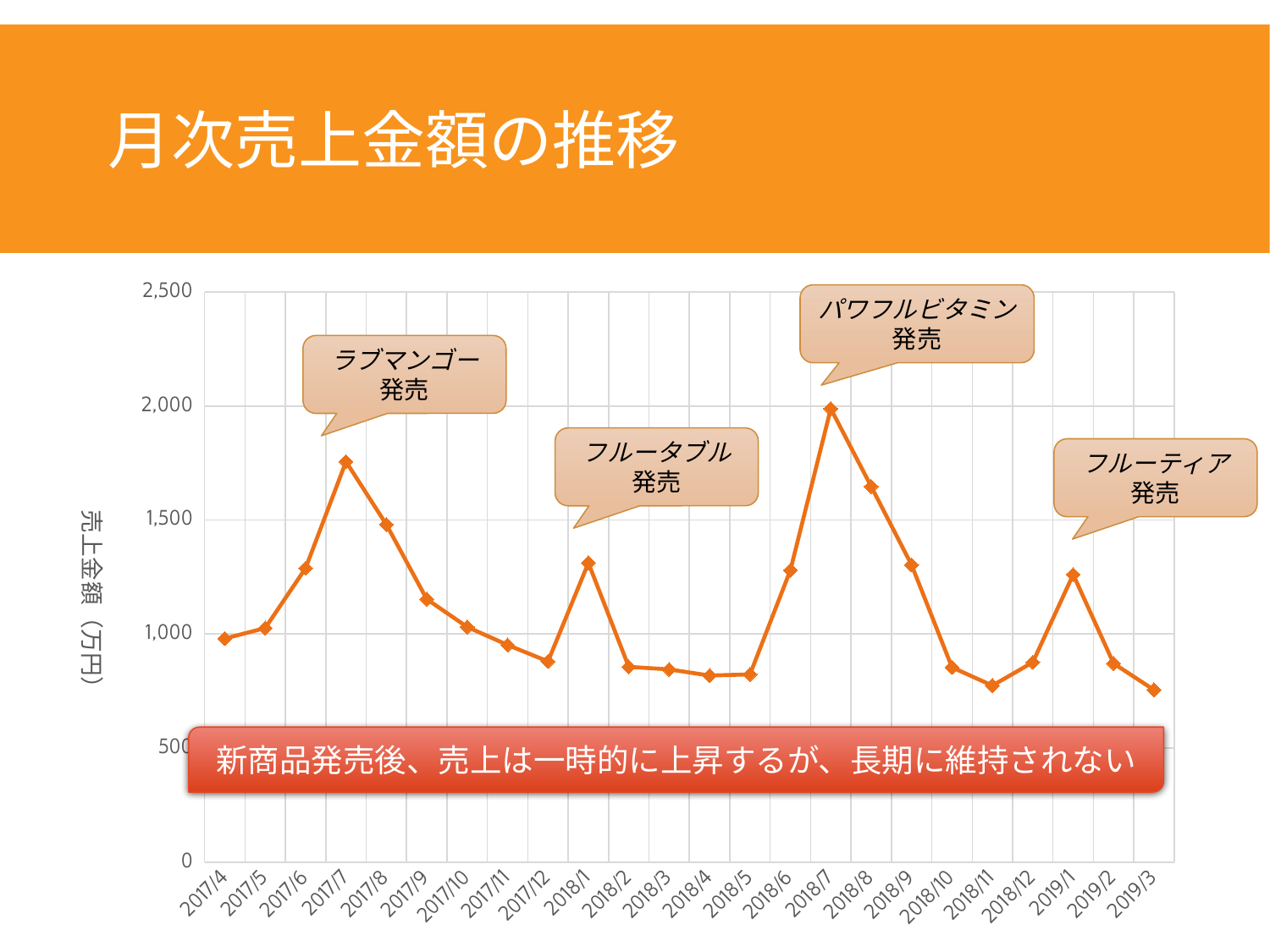

# 月次売上金額の推移

### Chart

| Category | 売上金額 |
|---|---|
| 42826 | 980.0 |
| 42856 | 1026.0 |
| 42887 | 1289.0 |
| 42917 | 1756.0 |
| 42948 | 1480.0 |
| 42979 | 1153.0 |
| 43009 | 1031.0 |
| 43040 | 952.0 |
| 43070 | 880.0 |
| 43101 | 1312.0 |
| 43132 | 856.0 |
| 43160 | 845.0 |
| 43191 | 818.0 |
| 43221 | 823.0 |
| 43252 | 1280.0 |
| 43282 | 1988.0 |
| 43313 | 1647.0 |
| 43344 | 1303.0 |
| 43374 | 854.0 |
| 43405 | 774.0 |
| 43435 | 876.0 |
| 43466 | 1261.0 |
| 43497 | 871.0 |
| 43525 | 755.0 |
パワフルビタミン発売
ラブマンゴー発売
フルータブル発売
フルーティア発売
新商品発売後、売上は一時的に上昇するが、長期に維持されない